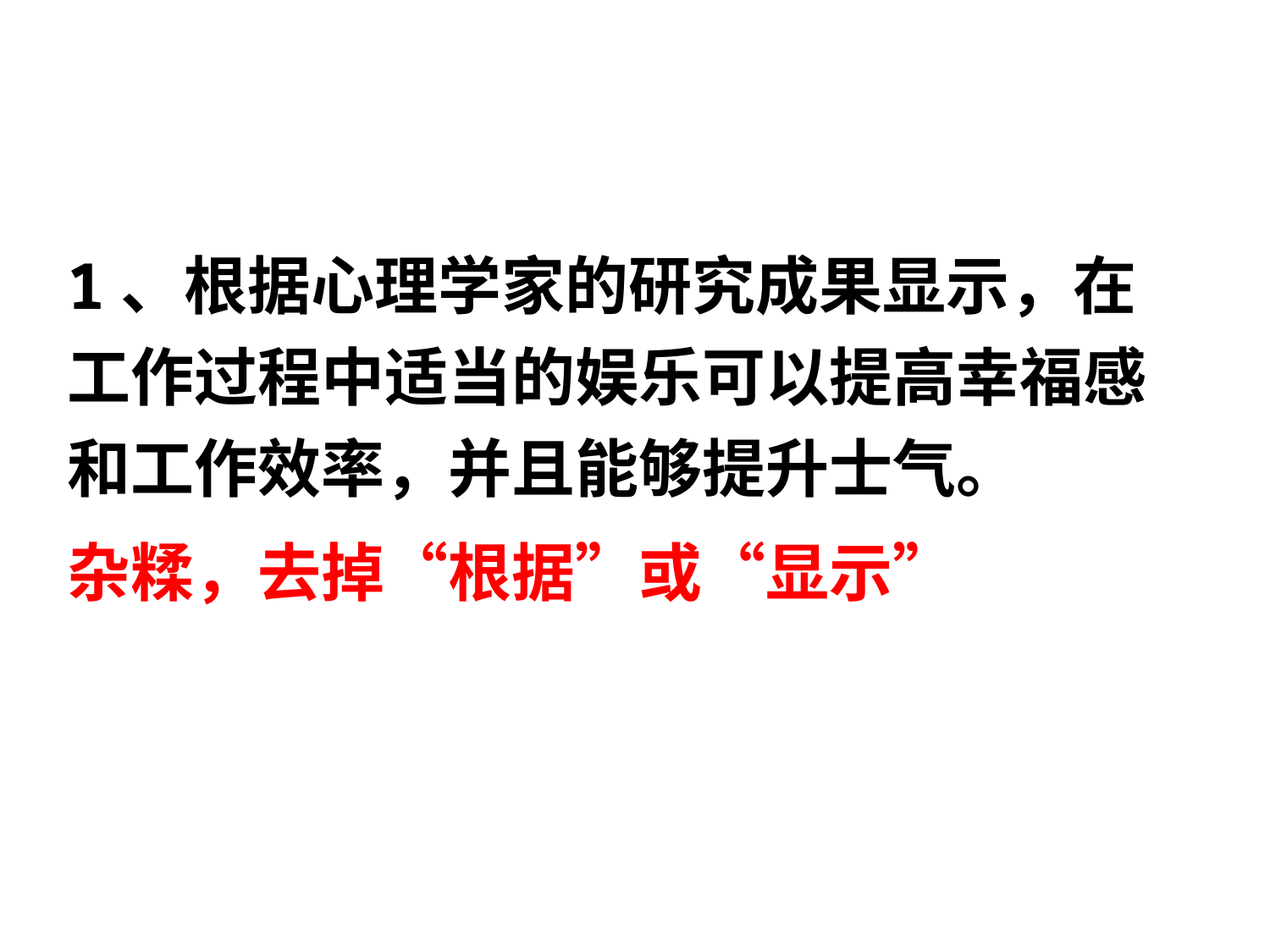

1、根据心理学家的研究成果显示，在工作过程中适当的娱乐可以提高幸福感和工作效率，并且能够提升士气。
杂糅，去掉“根据”或“显示”